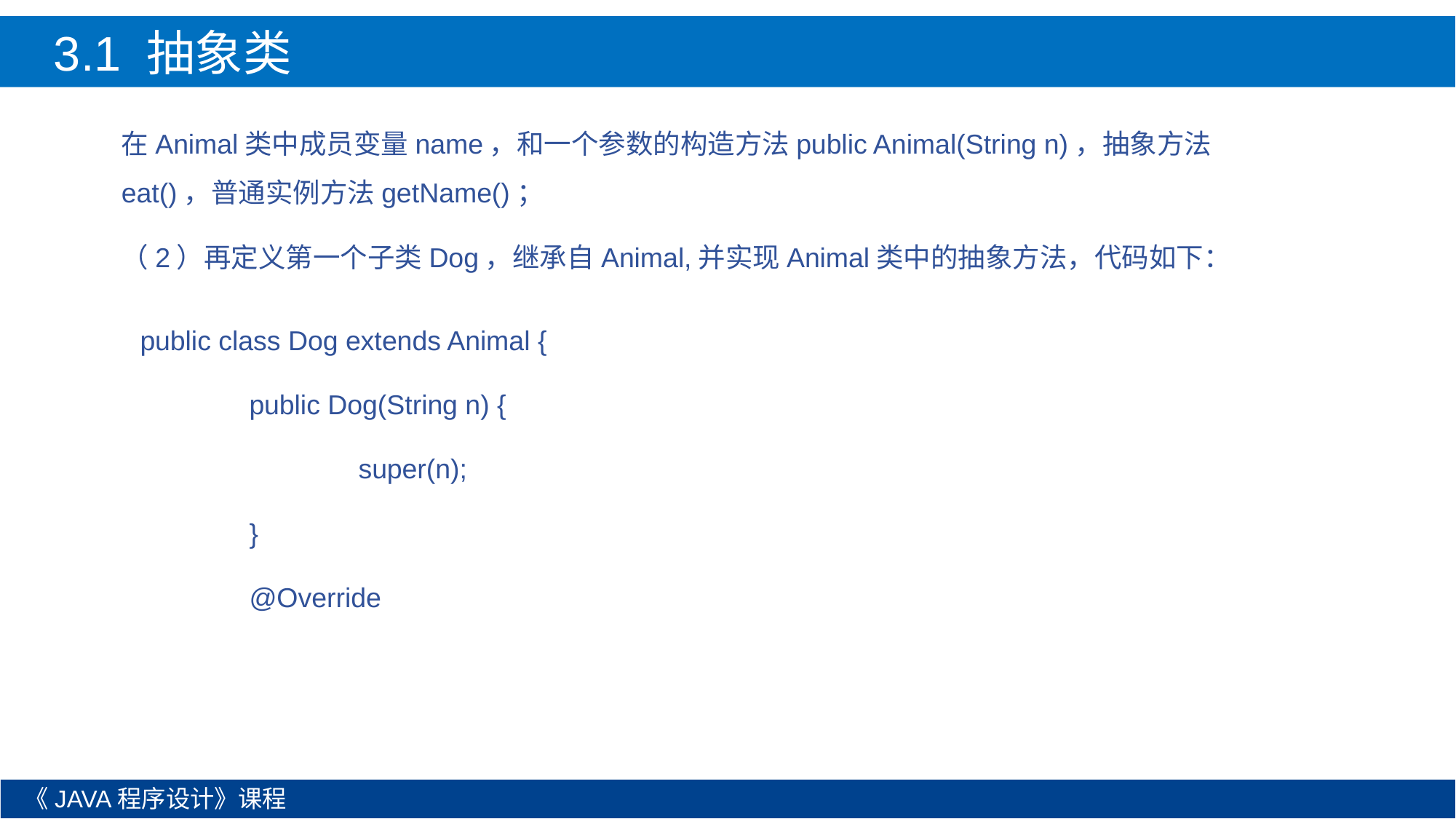

3.1 抽象类
在Animal类中成员变量name，和一个参数的构造方法public Animal(String n)，抽象方法eat()，普通实例方法getName()；
（2）再定义第一个子类Dog，继承自Animal,并实现Animal类中的抽象方法，代码如下：
public class Dog extends Animal {
	public Dog(String n) {
		super(n);
	}
	@Override

《JAVA程序设计》课程